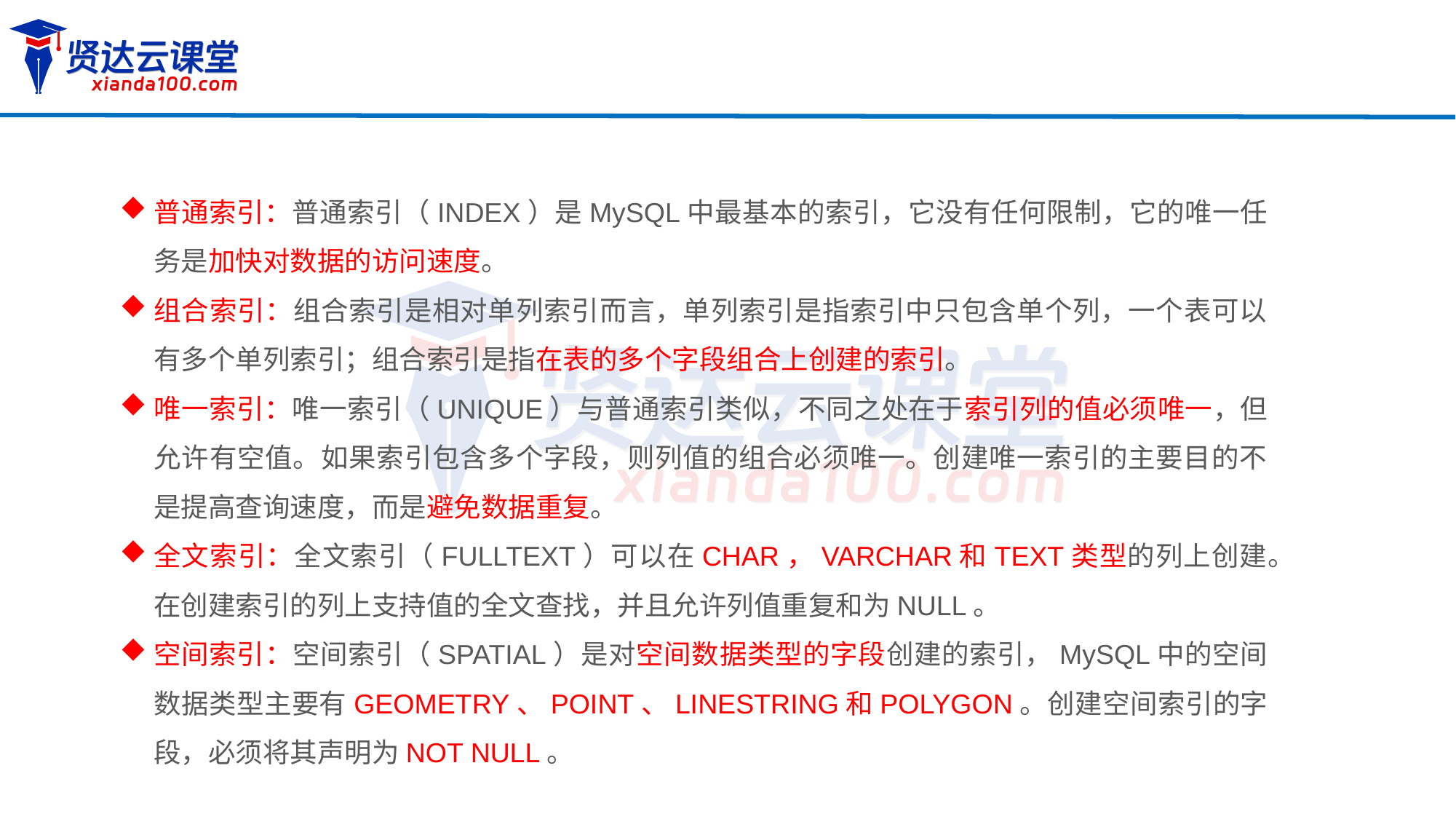

普通索引：普通索引（INDEX）是MySQL中最基本的索引，它没有任何限制，它的唯一任务是加快对数据的访问速度。
组合索引：组合索引是相对单列索引而言，单列索引是指索引中只包含单个列，一个表可以有多个单列索引；组合索引是指在表的多个字段组合上创建的索引。
唯一索引：唯一索引（UNIQUE）与普通索引类似，不同之处在于索引列的值必须唯一，但允许有空值。如果索引包含多个字段，则列值的组合必须唯一。创建唯一索引的主要目的不是提高查询速度，而是避免数据重复。
全文索引：全文索引（FULLTEXT）可以在CHAR，VARCHAR和TEXT类型的列上创建。在创建索引的列上支持值的全文查找，并且允许列值重复和为NULL。
空间索引：空间索引（SPATIAL）是对空间数据类型的字段创建的索引，MySQL中的空间数据类型主要有GEOMETRY、POINT、LINESTRING和POLYGON。创建空间索引的字段，必须将其声明为NOT NULL。